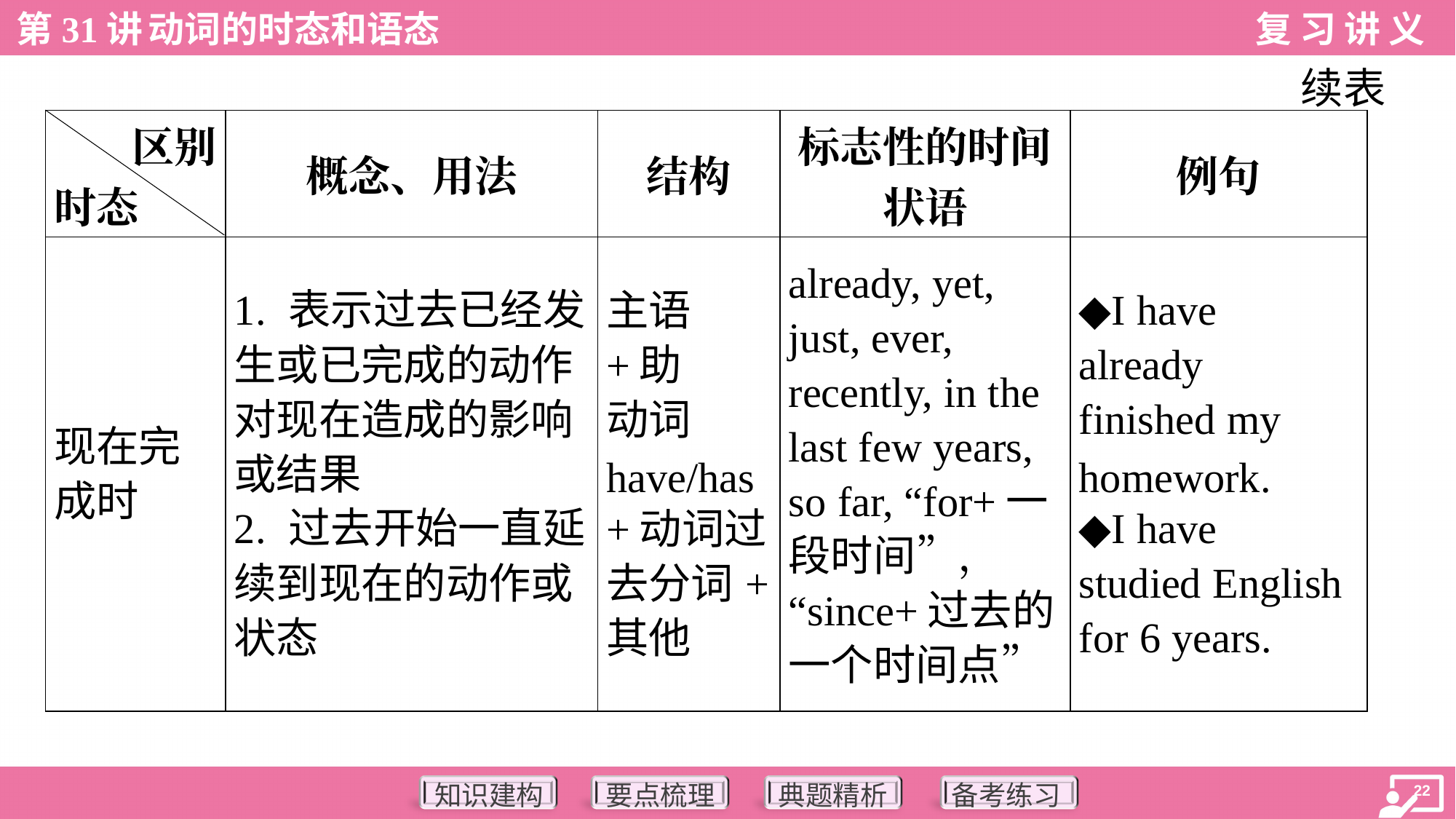

续表
| 区别 时态 | 概念、用法 | 结构 | 标志性的时间 状语 | 例句 |
| --- | --- | --- | --- | --- |
| 现在完 成时 | 1. 表示过去已经发 生或已完成的动作 对现在造成的影响 或结果 2. 过去开始一直延 续到现在的动作或 状态 | 主语+助 动词 have/has +动词过 去分词+ 其他 | already, yet, just, ever, recently, in the last few years, so far, “for+一 段时间”， “since+过去的 一个时间点” | ◆I have already finished my homework. ◆I have studied English for 6 years. |